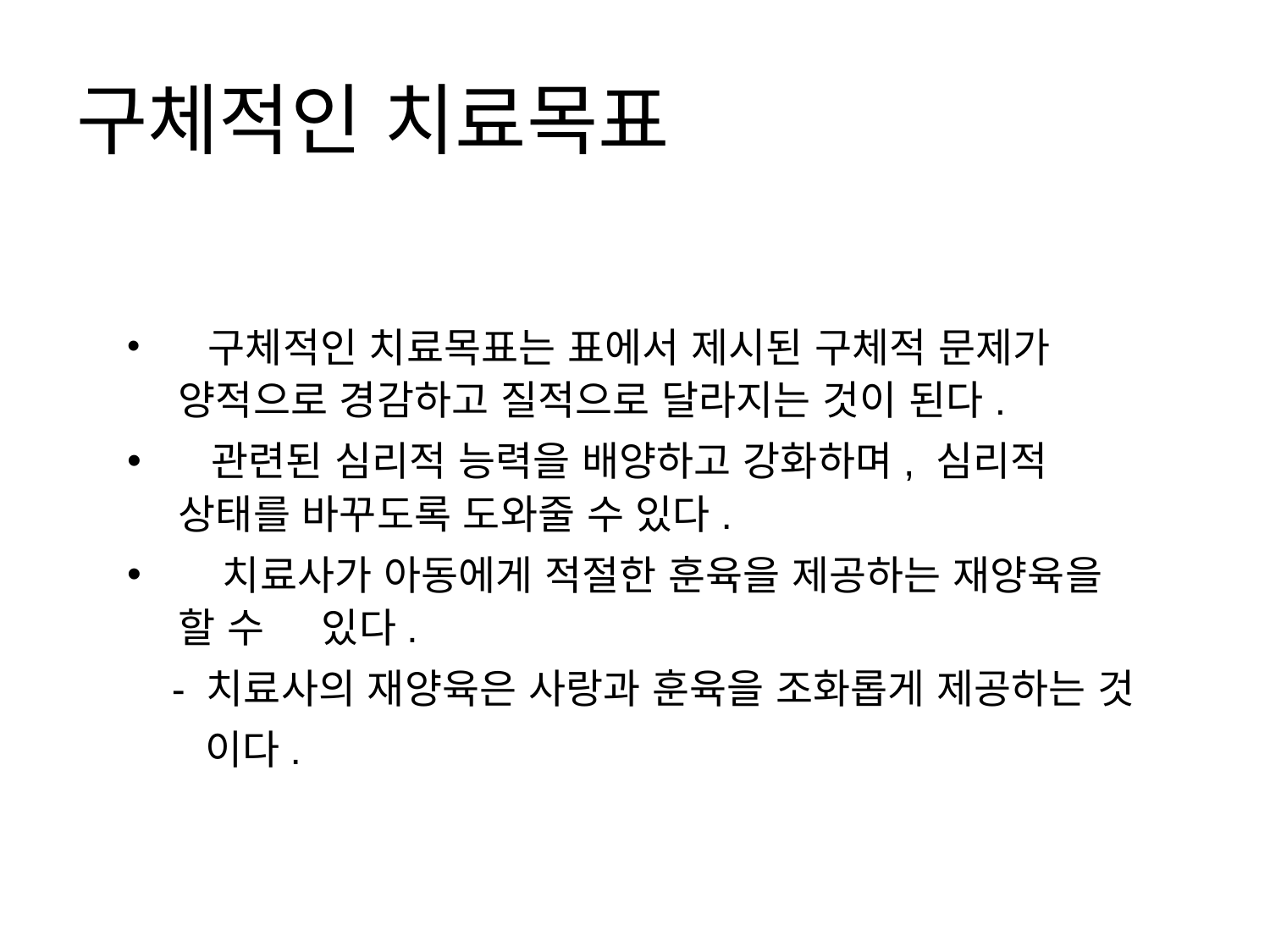

# 구체적인 치료목표
  구체적인 치료목표는 표에서 제시된 구체적 문제가 양적으로 경감하고 질적으로 달라지는 것이 된다.
  관련된 심리적 능력을 배양하고 강화하며, 심리적 상태를 바꾸도록 도와줄 수 있다.
   치료사가 아동에게 적절한 훈육을 제공하는 재양육을 할 수     있다.
    - 치료사의 재양육은 사랑과 훈육을 조화롭게 제공하는 것
      이다.